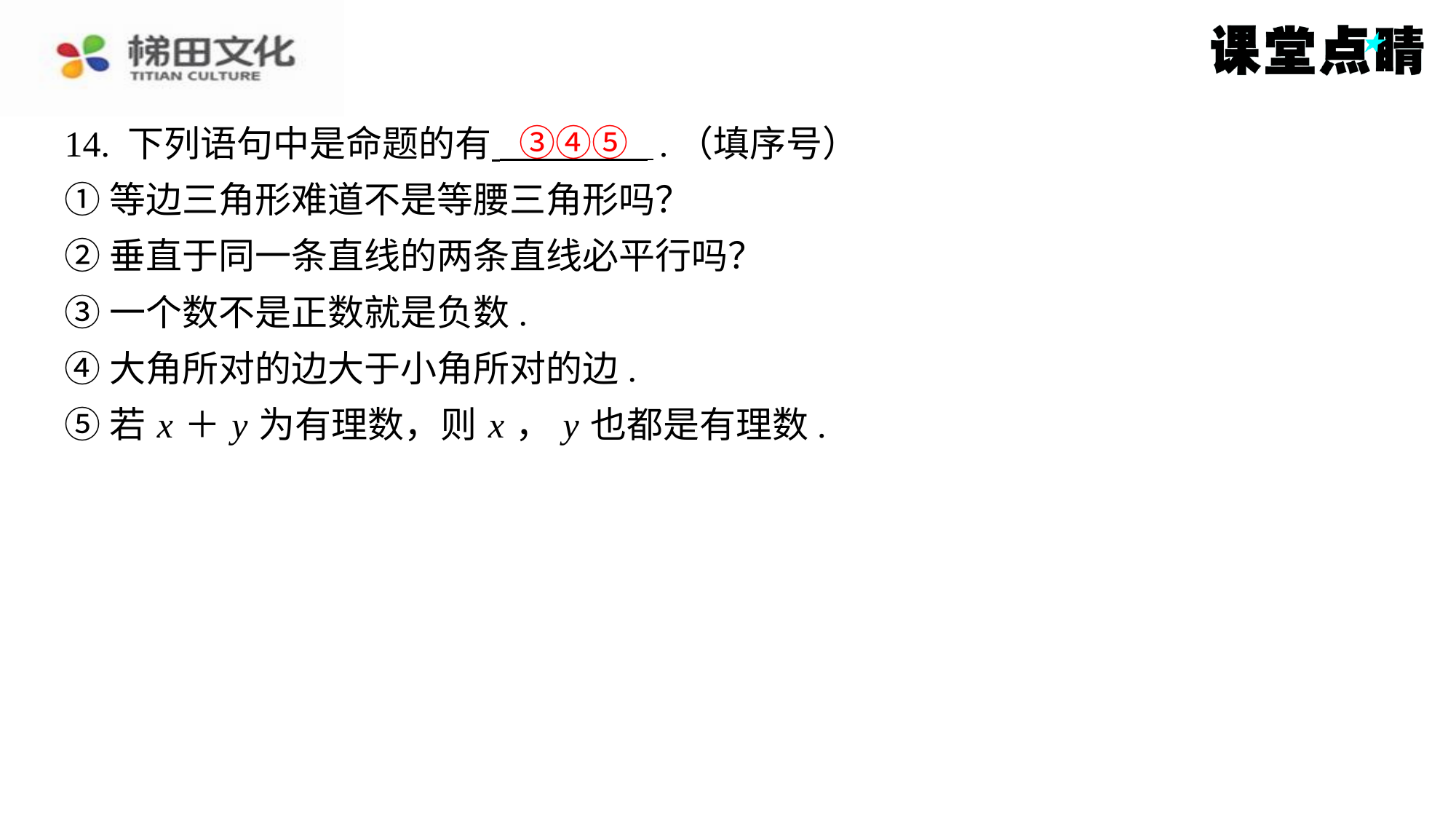

③④⑤
14. 下列语句中是命题的有                        .（填序号）
①等边三角形难道不是等腰三角形吗？
②垂直于同一条直线的两条直线必平行吗？
③一个数不是正数就是负数.
④大角所对的边大于小角所对的边.
⑤若 x ＋ y 为有理数，则 x ， y 也都是有理数.